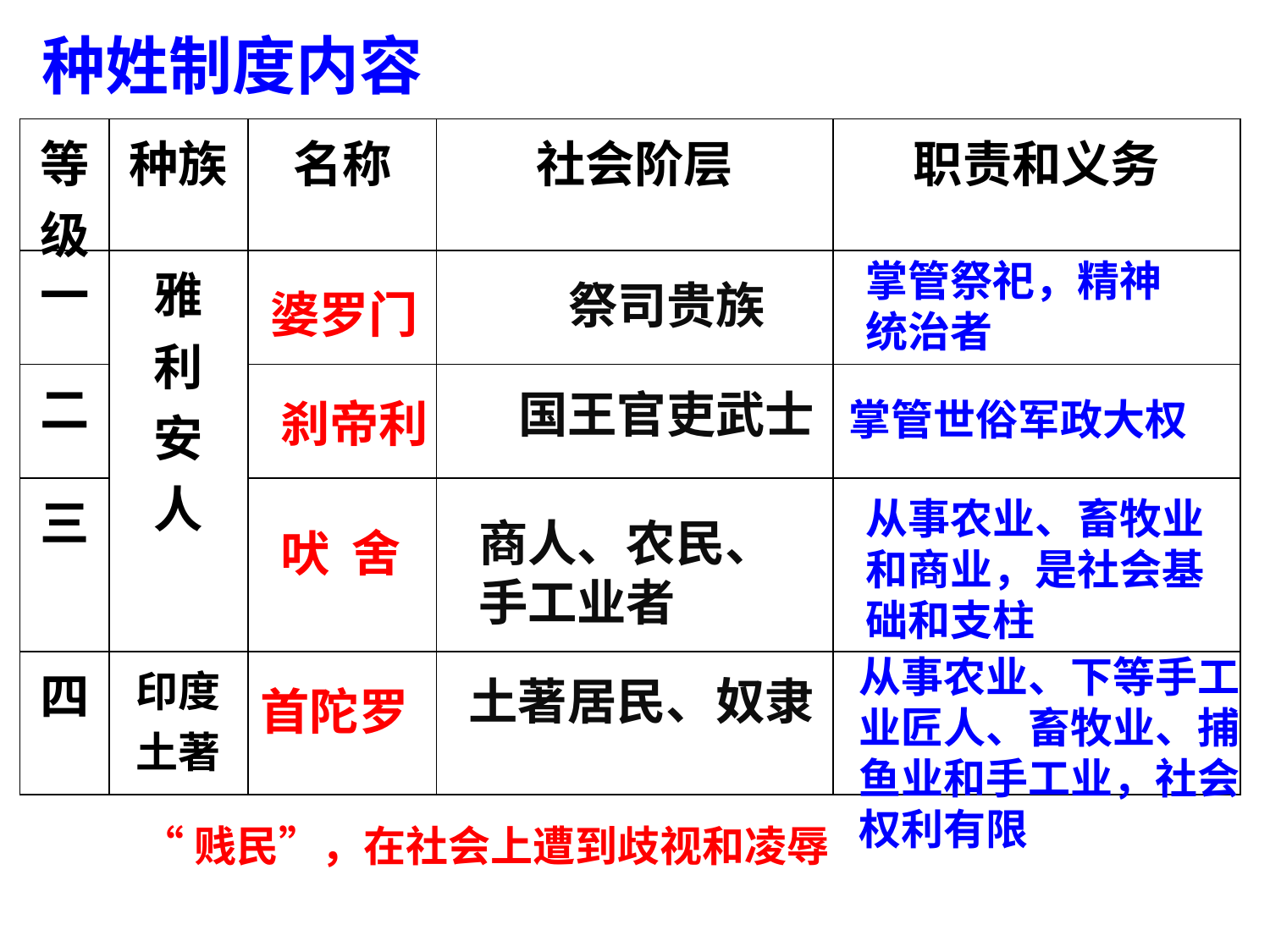

种姓制度内容
| 等级 | 种族 | 名称 | 社会阶层 | 职责和义务 |
| --- | --- | --- | --- | --- |
| 一 | 雅 利 安 人 |  |  |  |
| 二 |  |  |  |  |
| 三 |  |  |  |  |
| 四 | 印度土著 |  |  |  |
掌管祭祀，精神统治者
祭司贵族
婆罗门
国王官吏武士
刹帝利
掌管世俗军政大权
从事农业、畜牧业和商业，是社会基础和支柱
商人、农民、手工业者
吠  舍
从事农业、下等手工业匠人、畜牧业、捕鱼业和手工业，社会权利有限
土著居民、奴隶
首陀罗
“贱民”，在社会上遭到歧视和凌辱